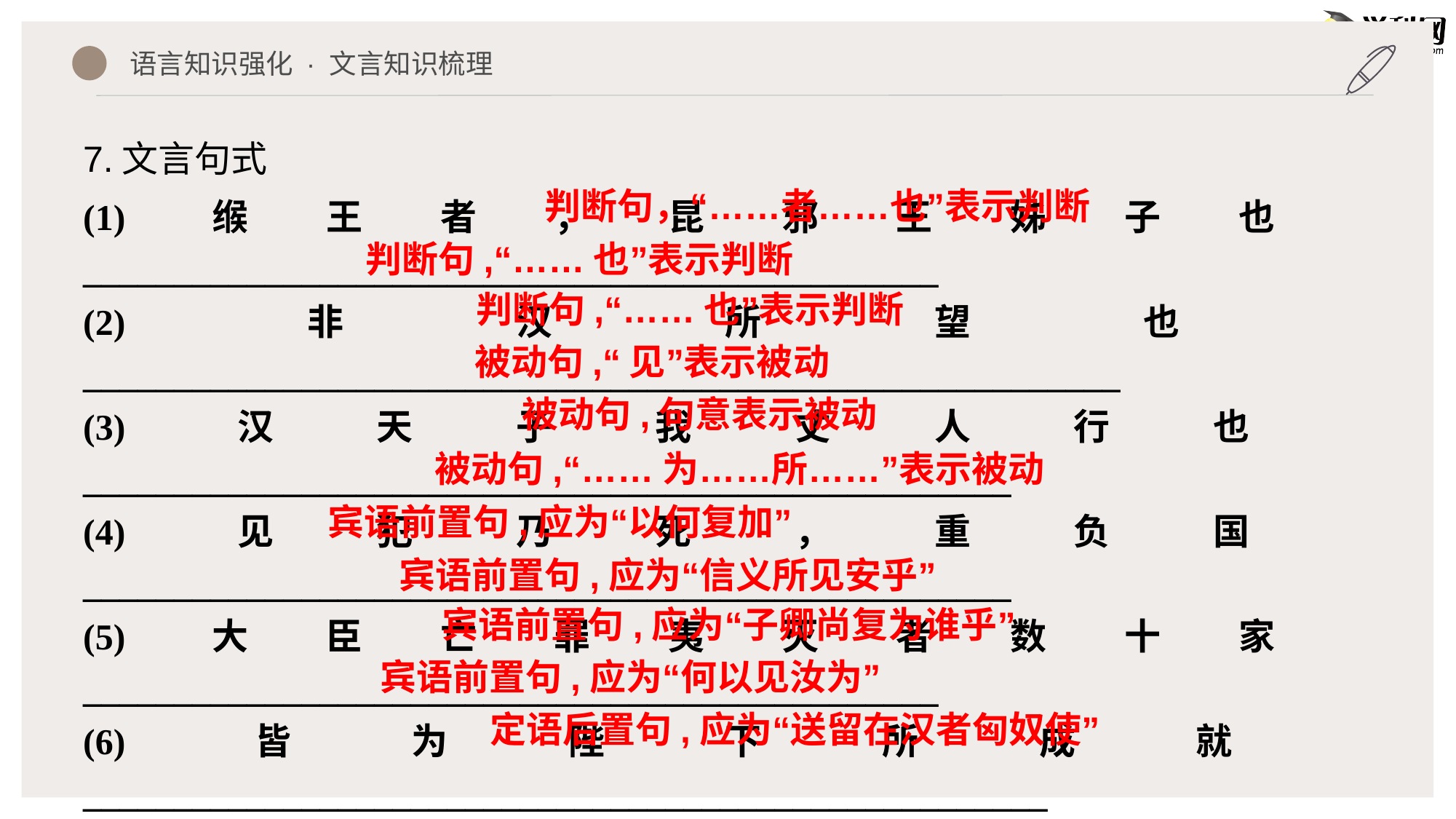

语言知识强化 · 文言知识梳理

7.文言句式
判断句，“……者……也”表示判断
(1)缑王者，昆邪王姊子也　_______________________________________________
(2)非汉所望也　_________________________________________________________
(3)汉天子我丈人行也　___________________________________________________
(4)见犯乃死，重负国　___________________________________________________
(5)大臣亡罪夷灭者数十家　_______________________________________________
(6)皆为陛下所成就　_____________________________________________________
(7)何以复加　___________________________________________________________
(8)信义安所见乎　_______________________________________________________
(9)子卿尚复谁为乎　_____________________________________________________
(10)何以汝为见　________________________________________________________
(11)送匈奴使留在汉者　__________________________________________________
判断句,“……也”表示判断
判断句,“……也”表示判断
被动句,“见”表示被动
被动句,句意表示被动
被动句,“……为……所……”表示被动
宾语前置句,应为“以何复加”
宾语前置句,应为“信义所见安乎”
宾语前置句,应为“子卿尚复为谁乎”
宾语前置句,应为“何以见汝为”
定语后置句,应为“送留在汉者匈奴使”